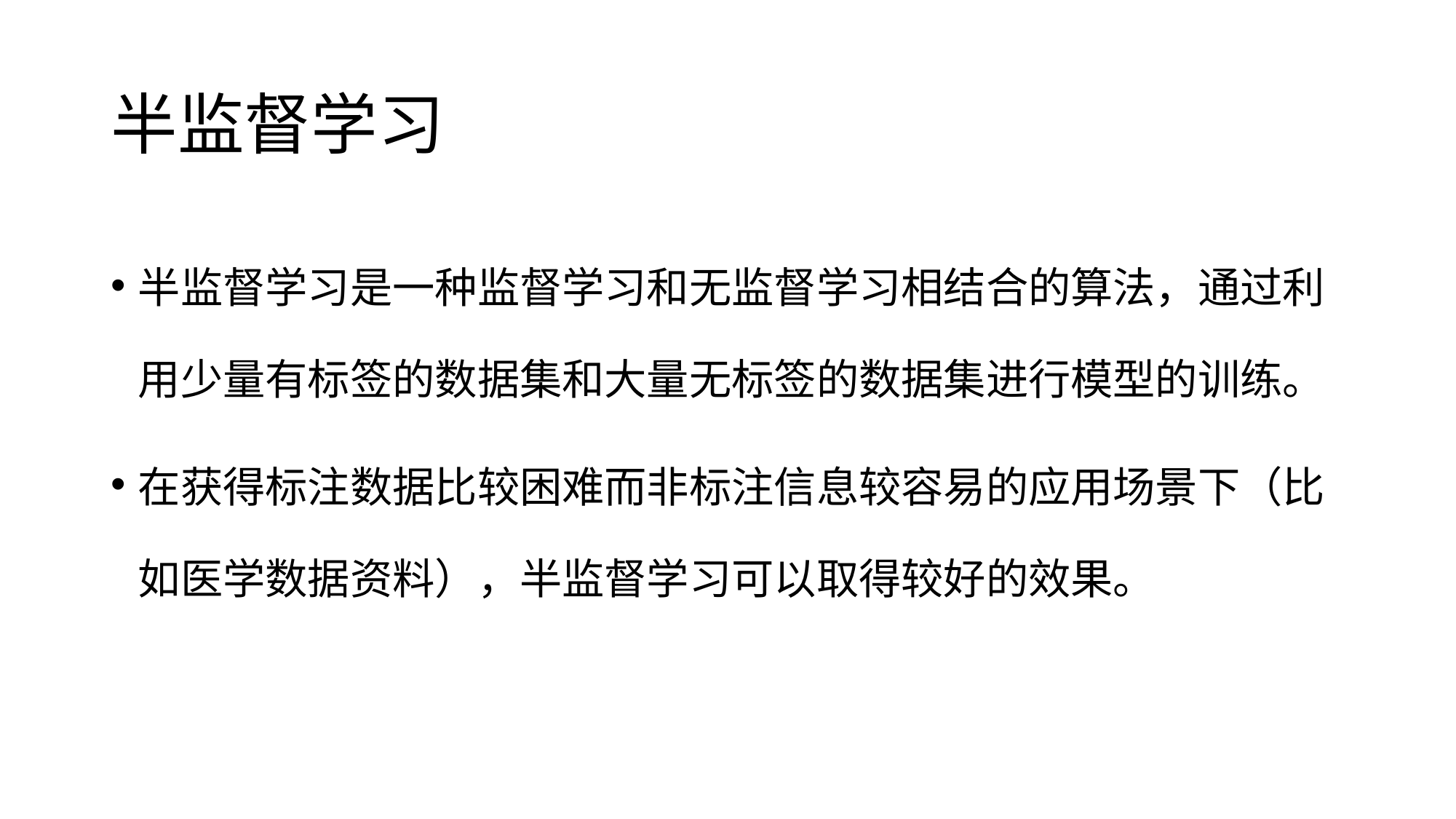

半监督学习
半监督学习是一种监督学习和无监督学习相结合的算法，通过利用少量有标签的数据集和大量无标签的数据集进行模型的训练。
在获得标注数据比较困难而非标注信息较容易的应用场景下（比如医学数据资料），半监督学习可以取得较好的效果。